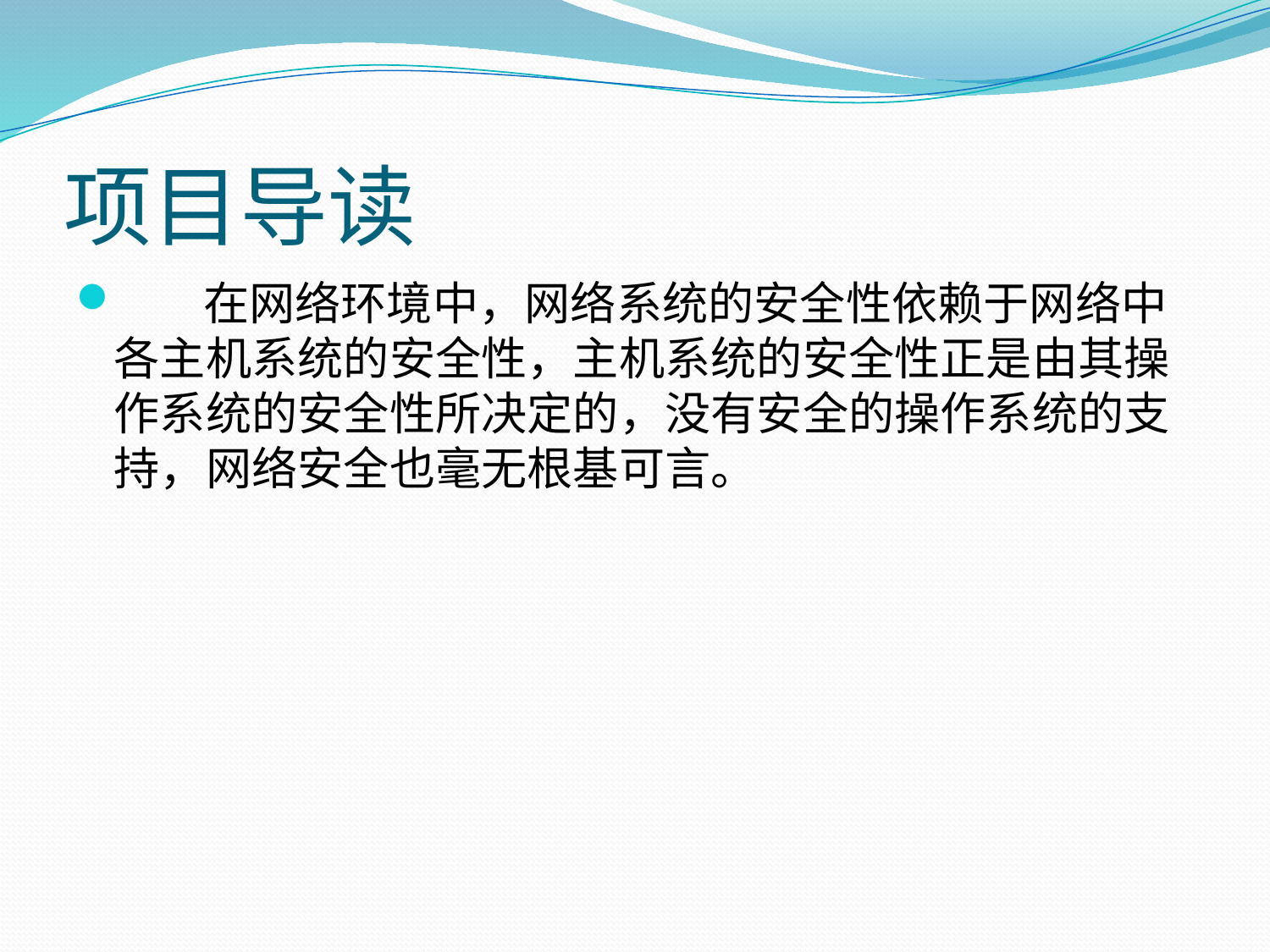

# 项目导读
       在网络环境中，网络系统的安全性依赖于网络中各主机系统的安全性，主机系统的安全性正是由其操作系统的安全性所决定的，没有安全的操作系统的支持，网络安全也毫无根基可言。